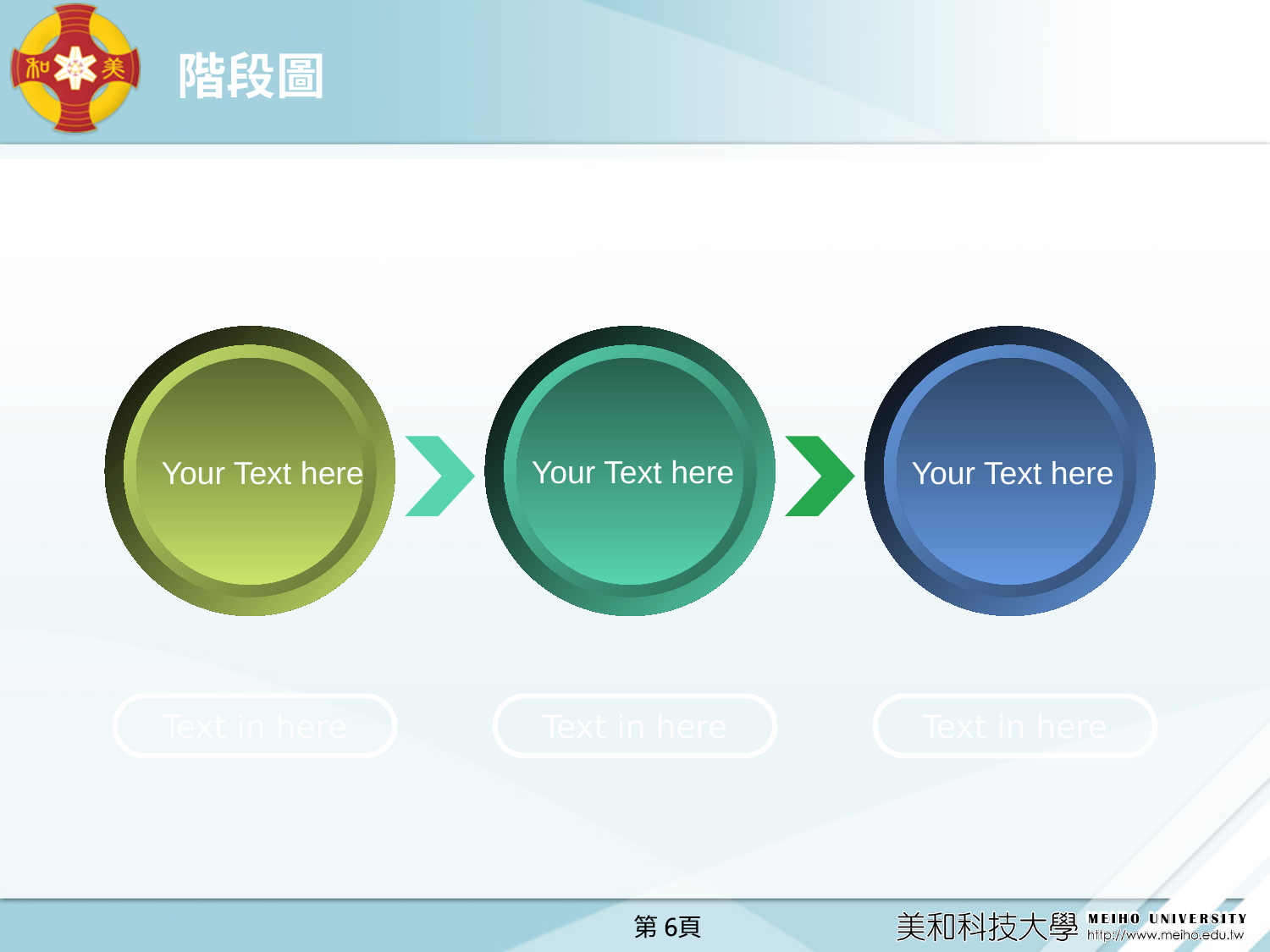

# 階段圖

Your Text here
Your Text here
Your Text here
Text in here
Text in here
Text in here